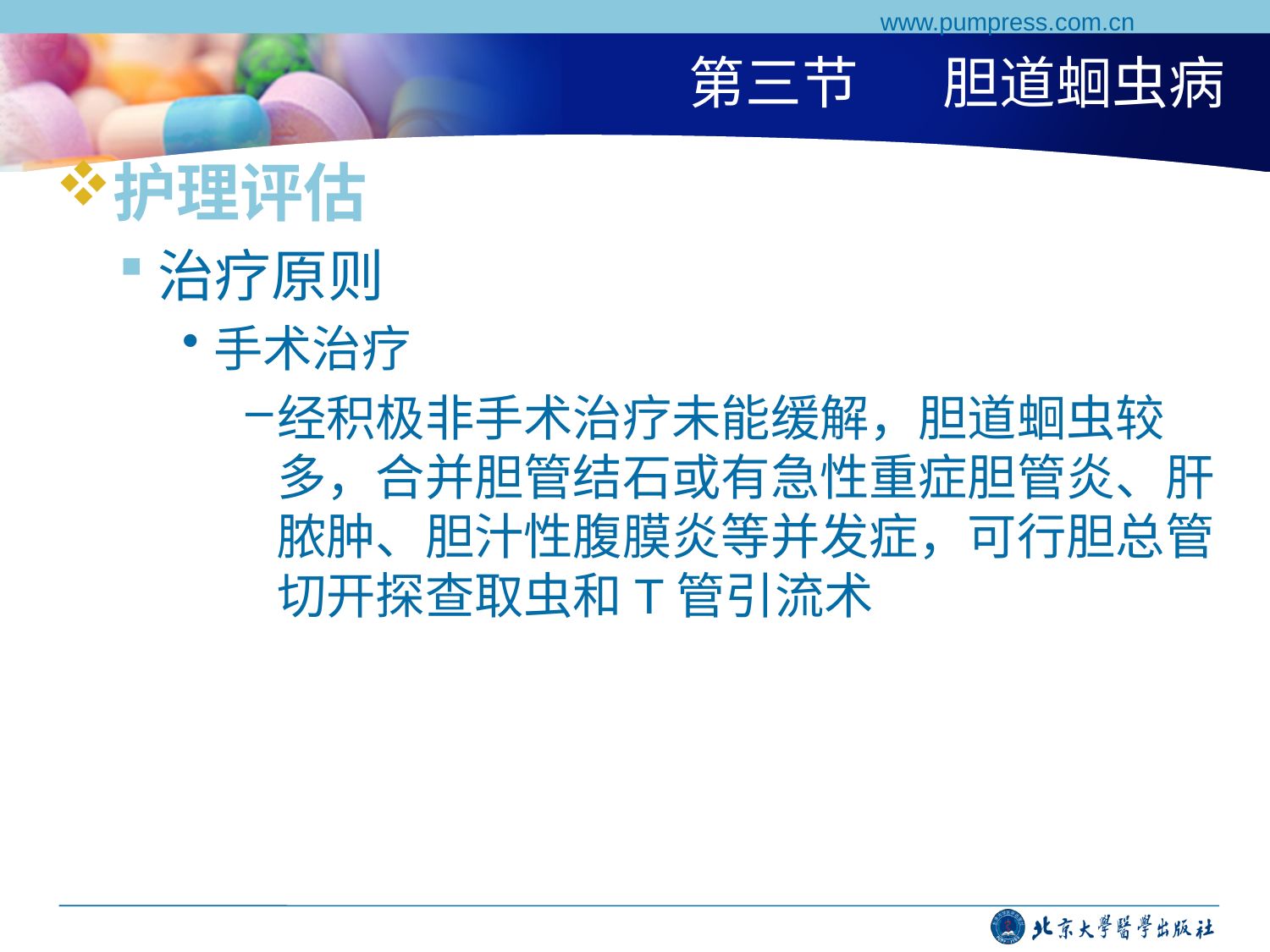

www.pumpress.com.cn
# 第三节	胆道蛔虫病
护理评估
治疗原则
手术治疗
经积极非手术治疗未能缓解，胆道蛔虫较多，合并胆管结石或有急性重症胆管炎、肝脓肿、胆汁性腹膜炎等并发症，可行胆总管切开探查取虫和T管引流术